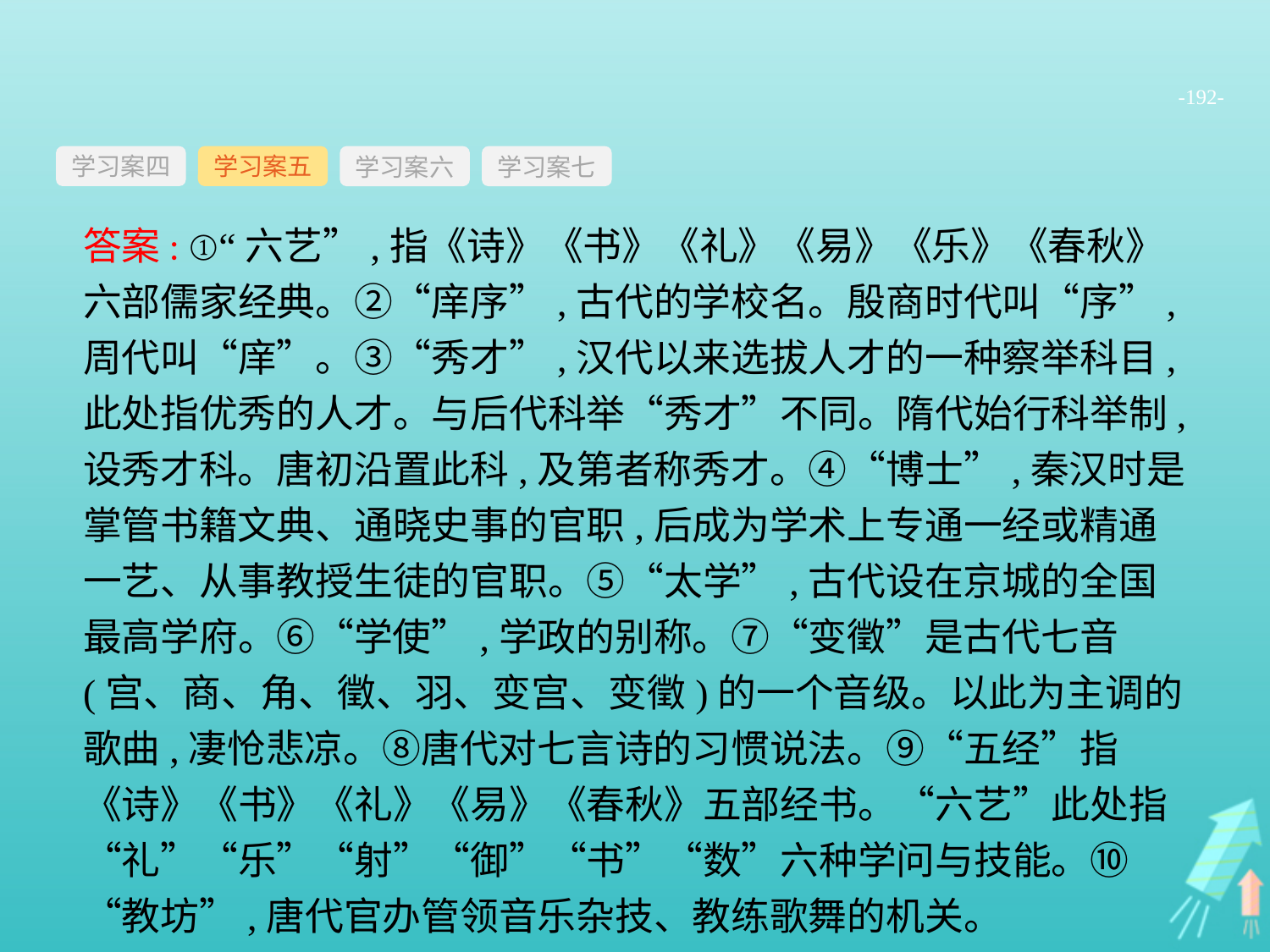

-192-
学习案四
学习案六
学习案七
学习案五
答案: ①“六艺”,指《诗》《书》《礼》《易》《乐》《春秋》六部儒家经典。②“庠序”,古代的学校名。殷商时代叫“序”,周代叫“庠”。③“秀才”,汉代以来选拔人才的一种察举科目,此处指优秀的人才。与后代科举“秀才”不同。隋代始行科举制,设秀才科。唐初沿置此科,及第者称秀才。④“博士”,秦汉时是掌管书籍文典、通晓史事的官职,后成为学术上专通一经或精通一艺、从事教授生徒的官职。⑤“太学”,古代设在京城的全国最高学府。⑥“学使”,学政的别称。⑦“变徵”是古代七音(宫、商、角、徵、羽、变宫、变徵)的一个音级。以此为主调的歌曲,凄怆悲凉。⑧唐代对七言诗的习惯说法。⑨“五经”指《诗》《书》《礼》《易》《春秋》五部经书。“六艺”此处指“礼”“乐”“射”“御”“书”“数”六种学问与技能。⑩“教坊”,唐代官办管领音乐杂技、教练歌舞的机关。